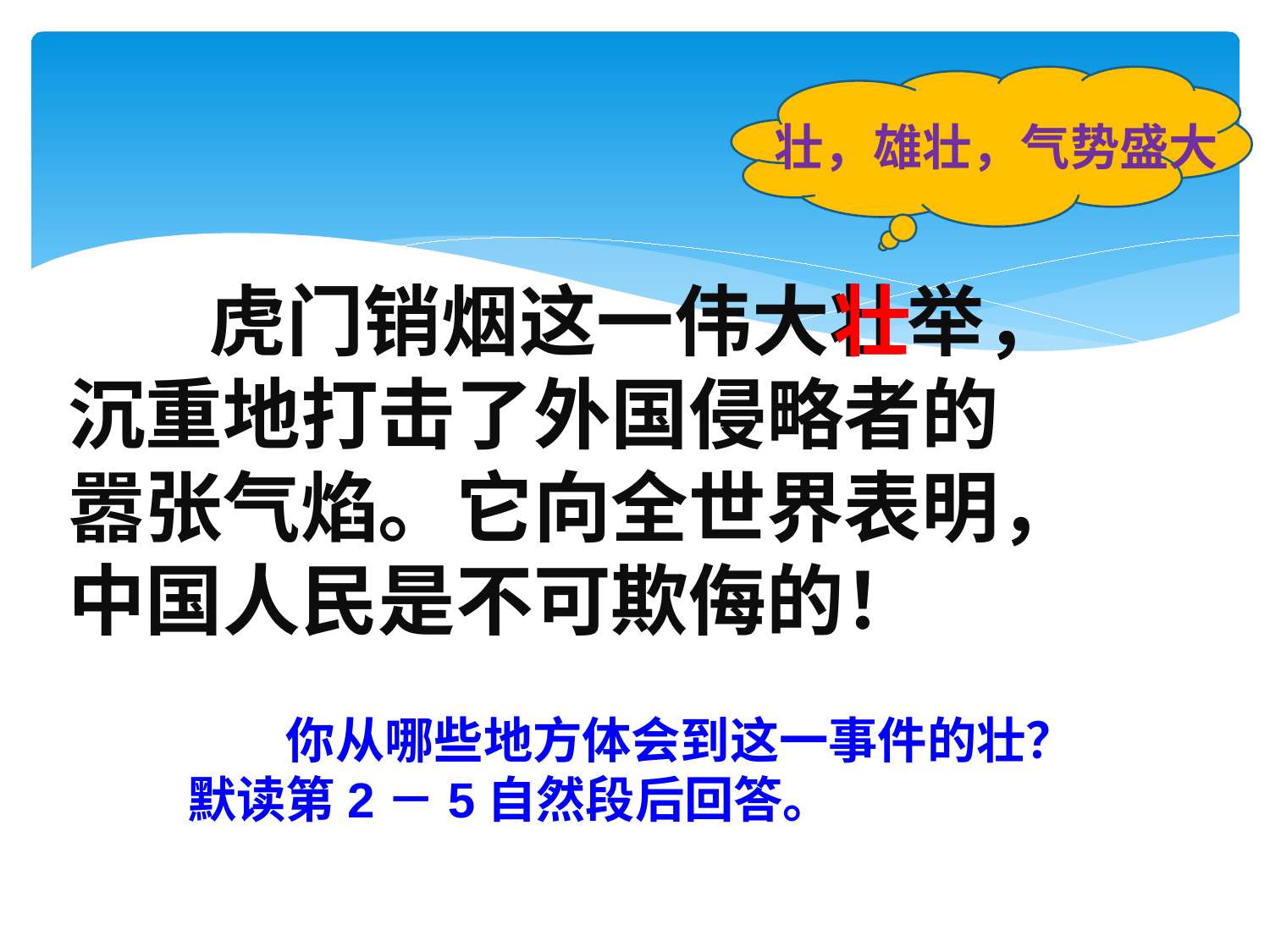

壮，雄壮，气势盛大
　　虎门销烟这一伟大壮举，沉重地打击了外国侵略者的嚣张气焰。它向全世界表明，中国人民是不可欺侮的！
壮
　　你从哪些地方体会到这一事件的壮？默读第2－5自然段后回答。